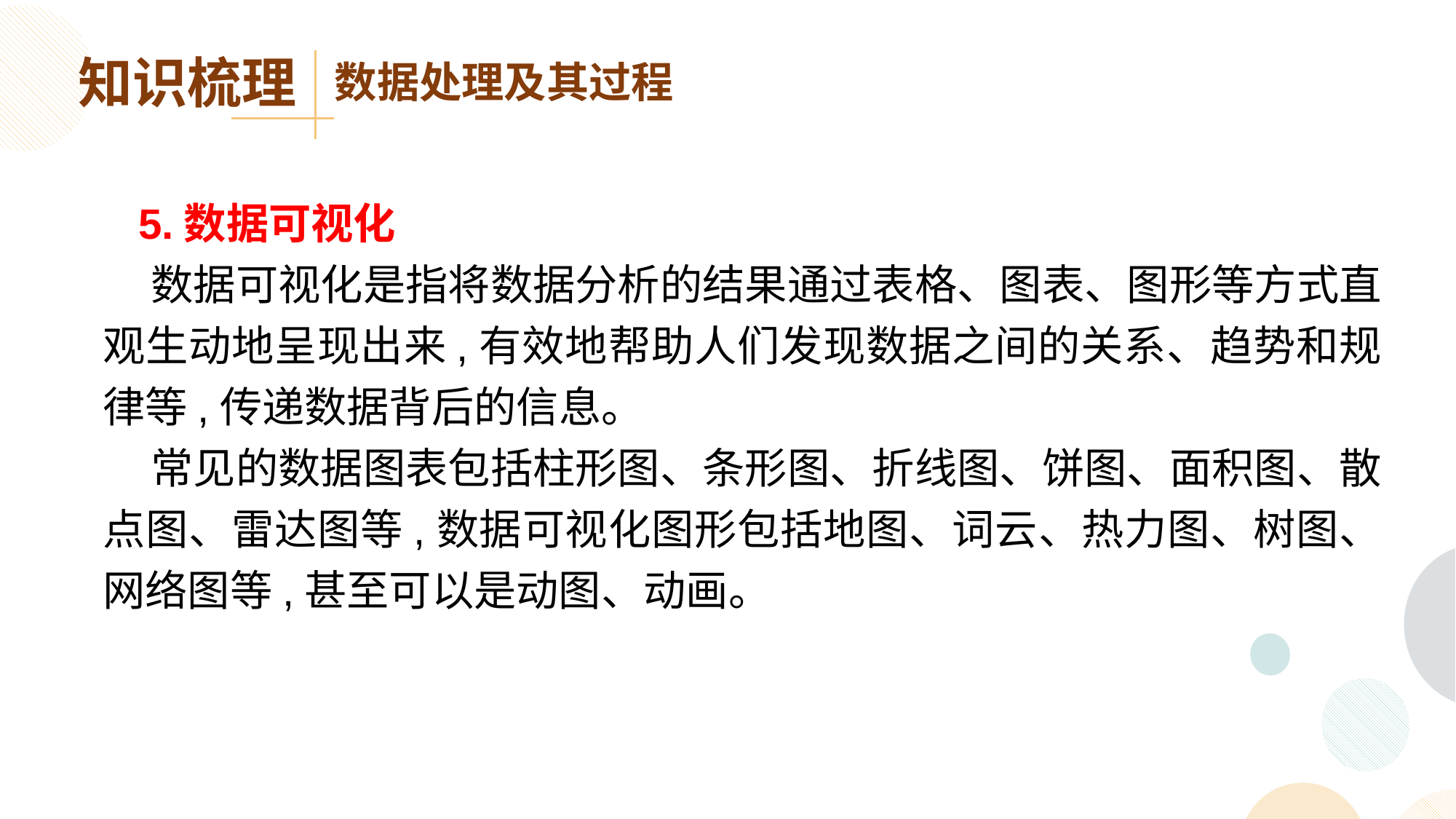

知识梳理
数据处理及其过程
   5.数据可视化
    数据可视化是指将数据分析的结果通过表格、图表、图形等方式直观生动地呈现出来,有效地帮助人们发现数据之间的关系、趋势和规律等,传递数据背后的信息。
    常见的数据图表包括柱形图、条形图、折线图、饼图、面积图、散点图、雷达图等,数据可视化图形包括地图、词云、热力图、树图、网络图等,甚至可以是动图、动画。